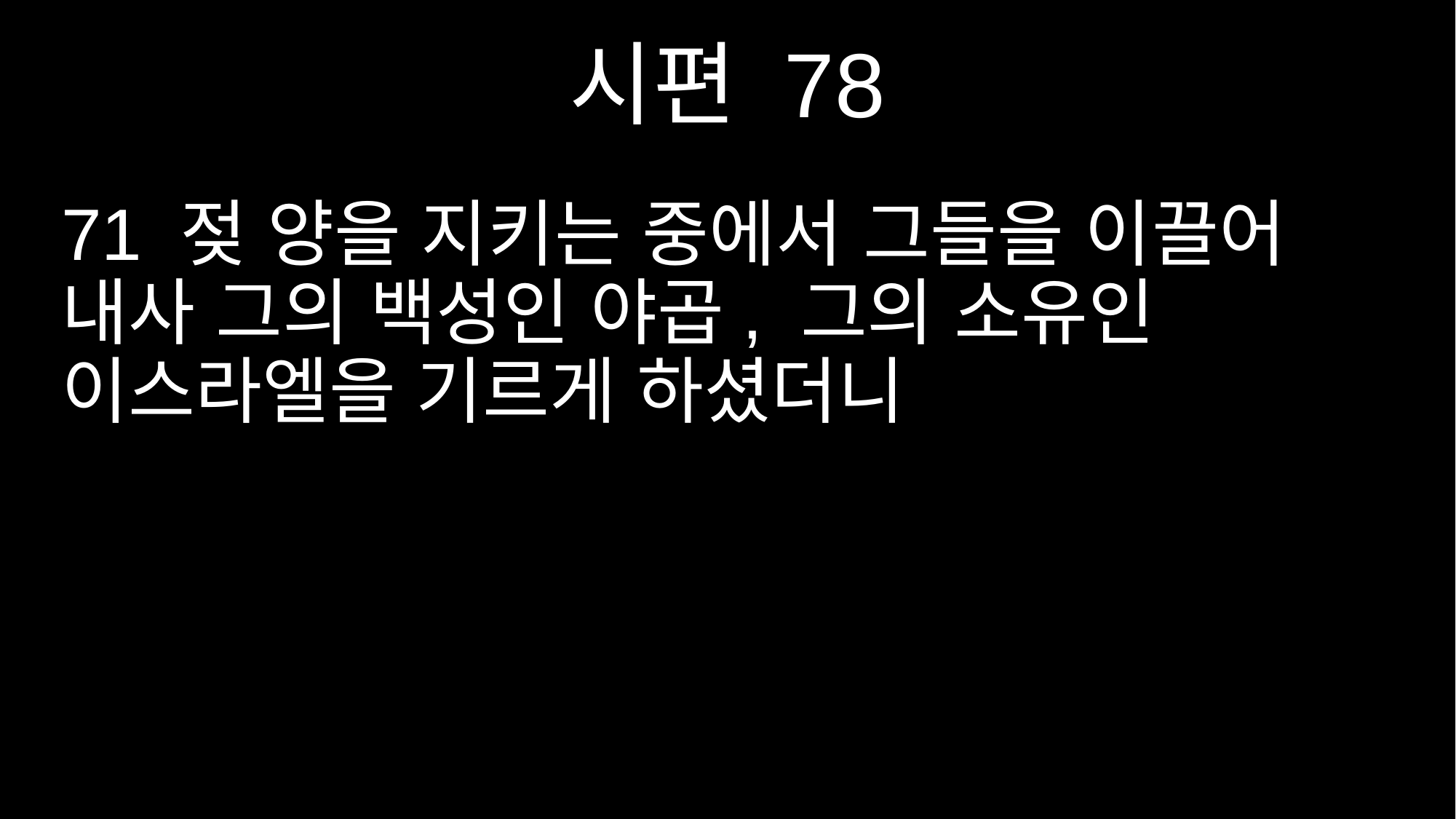

시편 78
71 젖 양을 지키는 중에서 그들을 이끌어 내사 그의 백성인 야곱, 그의 소유인 이스라엘을 기르게 하셨더니